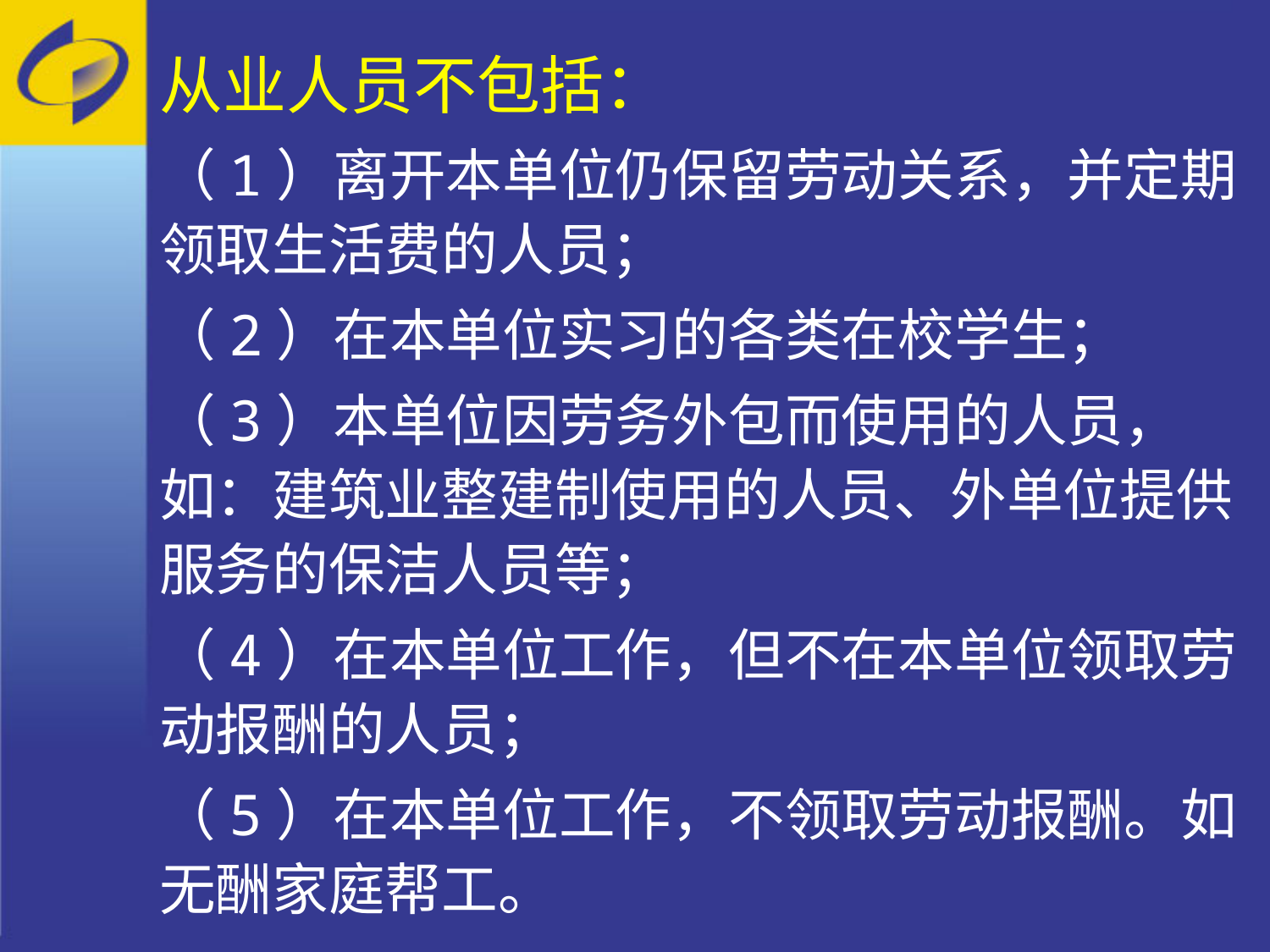

从业人员不包括：
（1）离开本单位仍保留劳动关系，并定期领取生活费的人员；
（2）在本单位实习的各类在校学生；
（3）本单位因劳务外包而使用的人员，如：建筑业整建制使用的人员、外单位提供服务的保洁人员等；
（4）在本单位工作，但不在本单位领取劳动报酬的人员；
（5）在本单位工作，不领取劳动报酬。如无酬家庭帮工。